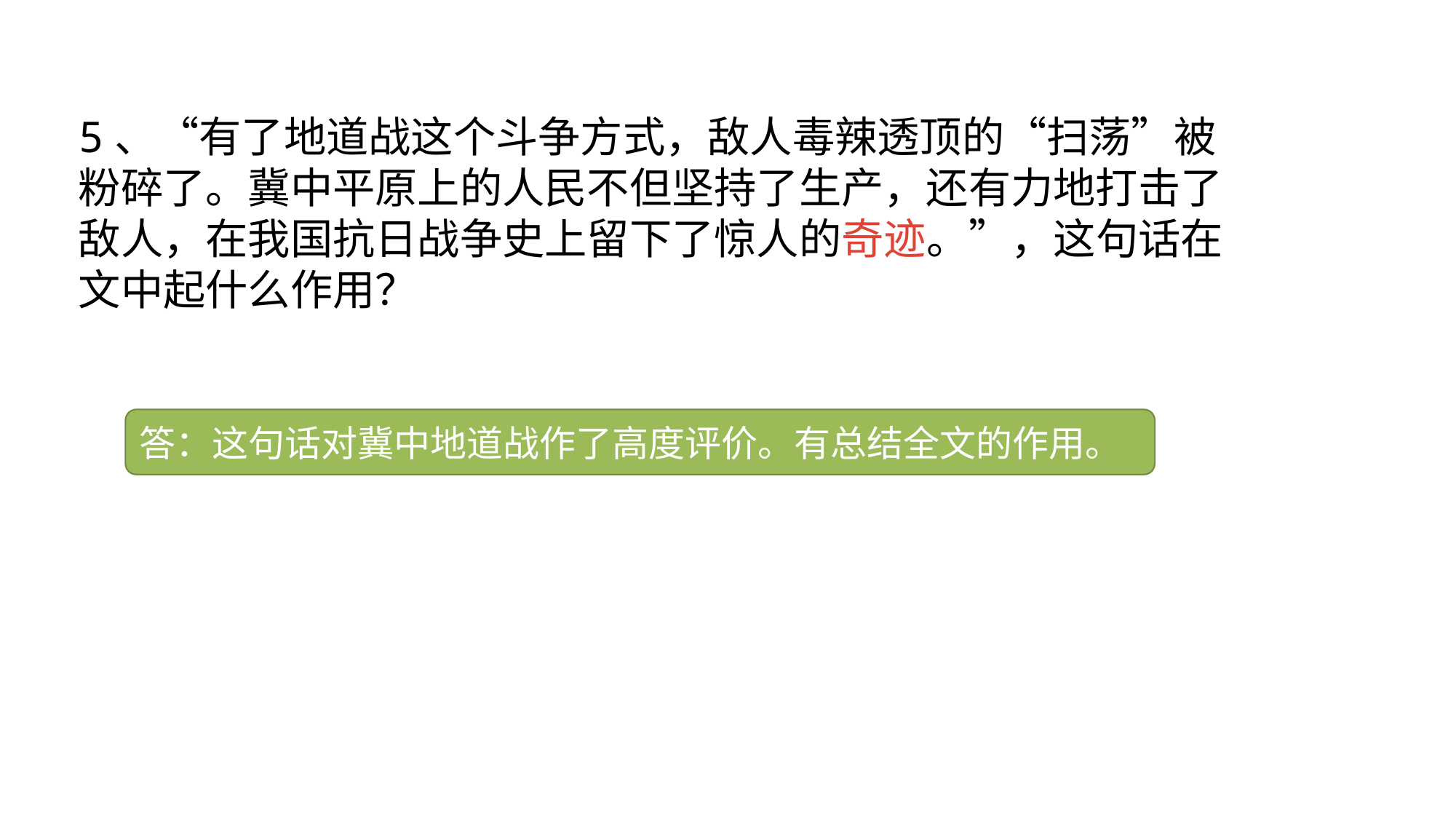

5、“有了地道战这个斗争方式，敌人毒辣透顶的“扫荡”被粉碎了。冀中平原上的人民不但坚持了生产，还有力地打击了敌人，在我国抗日战争史上留下了惊人的奇迹。”，这句话在文中起什么作用？

答：这句话对冀中地道战作了高度评价。有总结全文的作用。